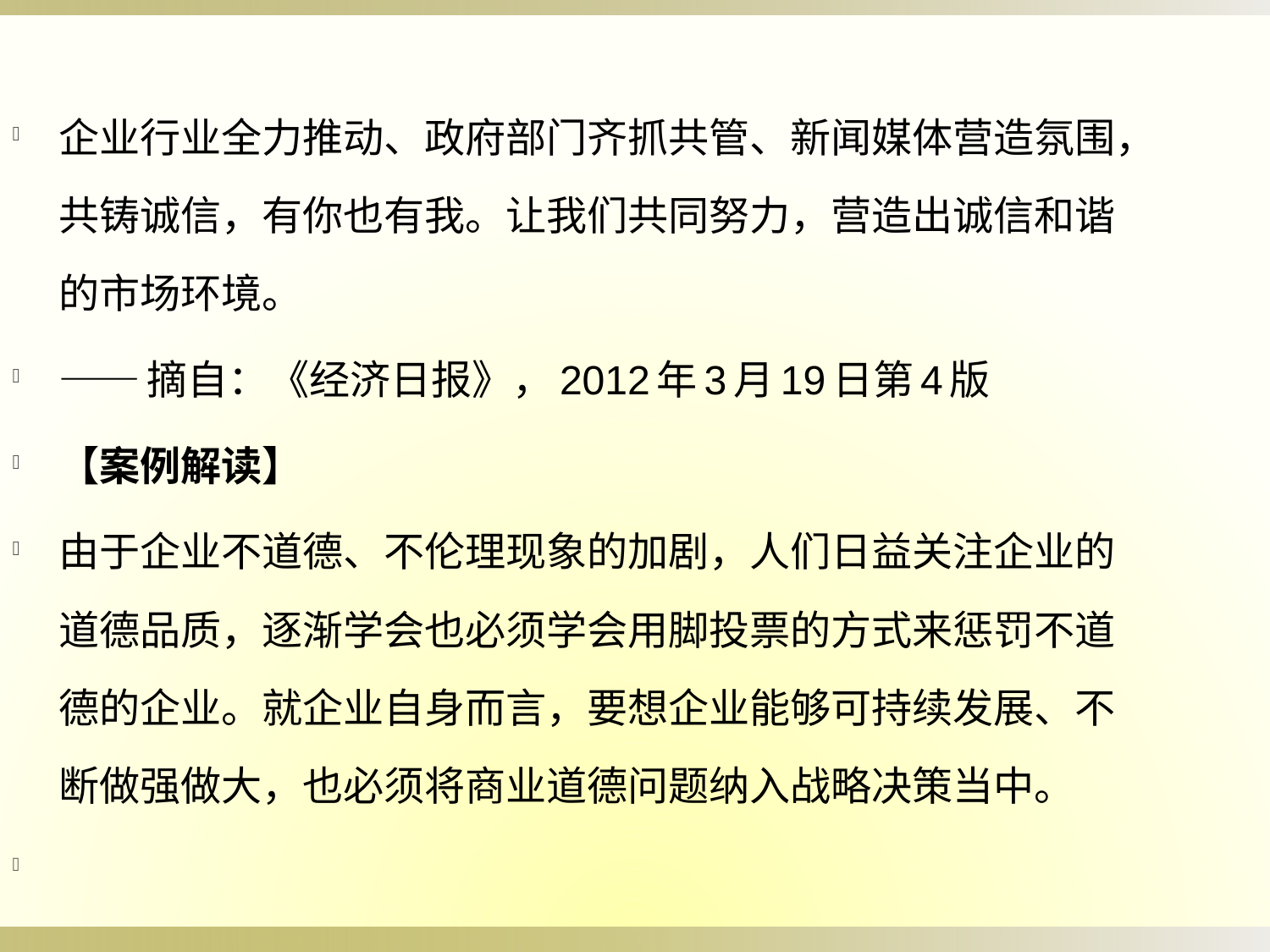

企业行业全力推动、政府部门齐抓共管、新闻媒体营造氛围，共铸诚信，有你也有我。让我们共同努力，营造出诚信和谐的市场环境。
——摘自：《经济日报》，2012年3月19日第4版
【案例解读】
由于企业不道德、不伦理现象的加剧，人们日益关注企业的道德品质，逐渐学会也必须学会用脚投票的方式来惩罚不道德的企业。就企业自身而言，要想企业能够可持续发展、不断做强做大，也必须将商业道德问题纳入战略决策当中。